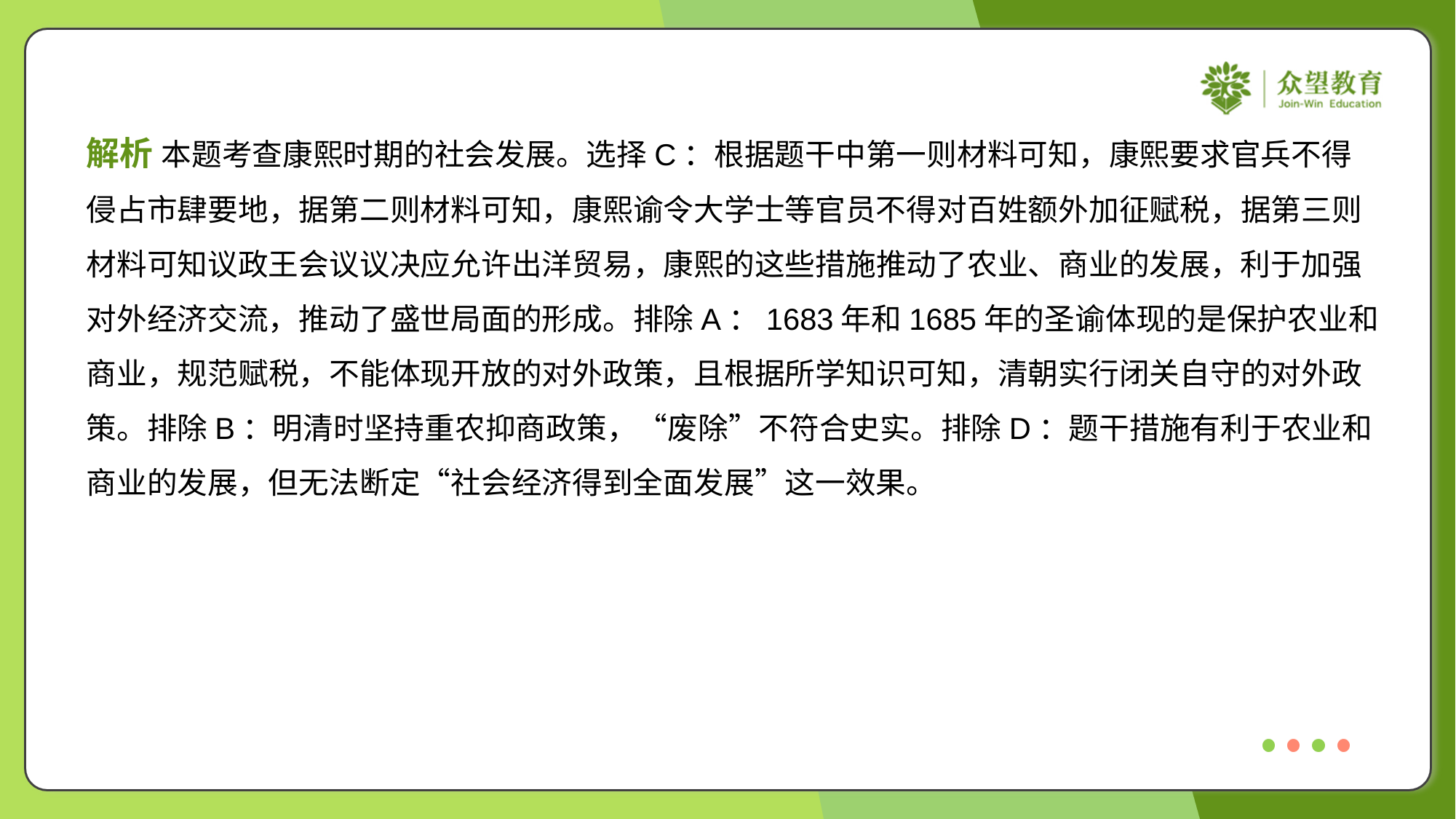

解析 本题考查康熙时期的社会发展。选择C：根据题干中第一则材料可知，康熙要求官兵不得
侵占市肆要地，据第二则材料可知，康熙谕令大学士等官员不得对百姓额外加征赋税，据第三则
材料可知议政王会议议决应允许出洋贸易，康熙的这些措施推动了农业、商业的发展，利于加强
对外经济交流，推动了盛世局面的形成。排除A：1683年和1685年的圣谕体现的是保护农业和
商业，规范赋税，不能体现开放的对外政策，且根据所学知识可知，清朝实行闭关自守的对外政
策。排除B：明清时坚持重农抑商政策，“废除”不符合史实。排除D：题干措施有利于农业和
商业的发展，但无法断定“社会经济得到全面发展”这一效果。